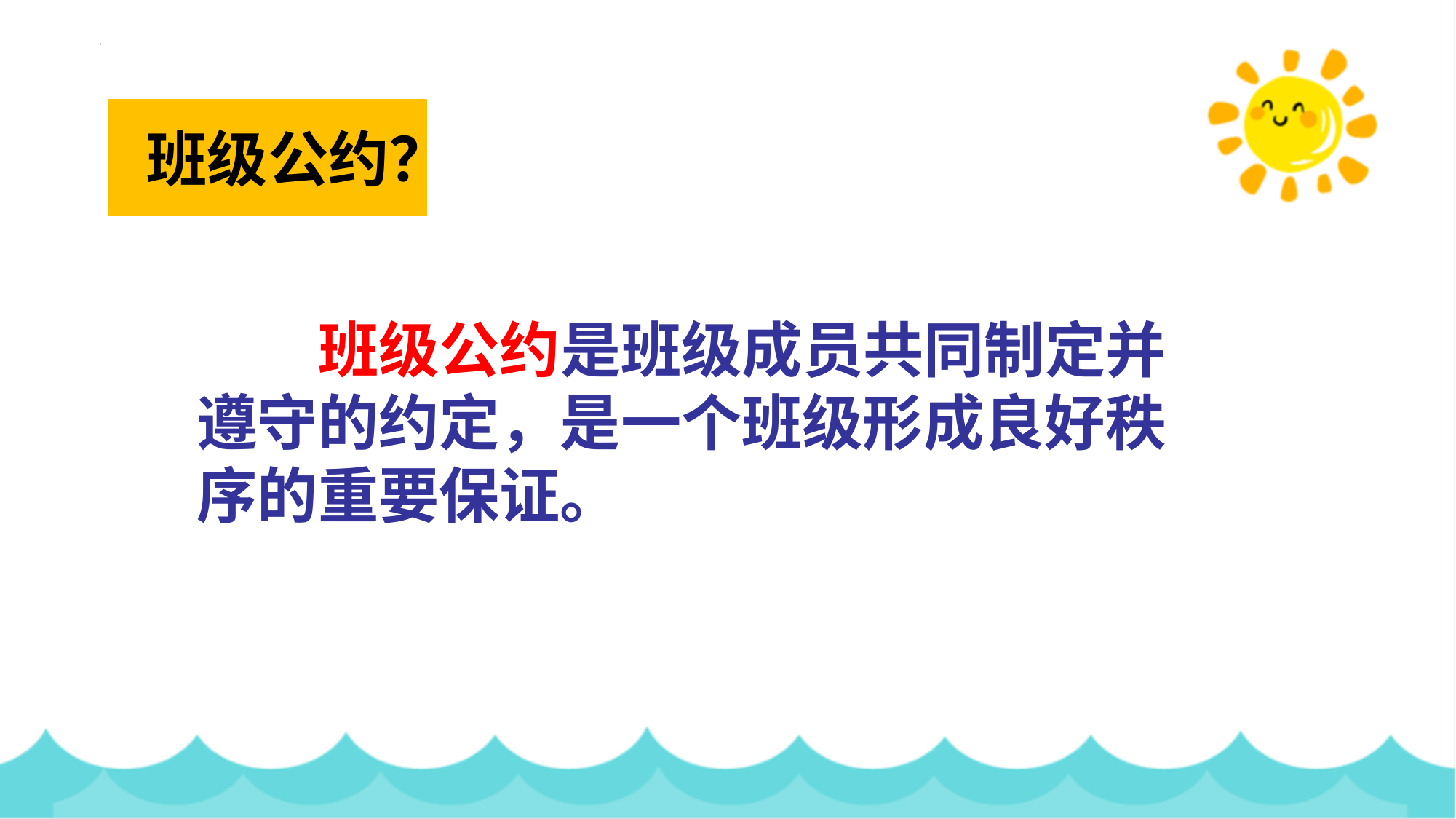

# 班级公约？
班级公约是班级成员共同制定并遵守的约定，是一个班级形成良好秩序的重要保证。